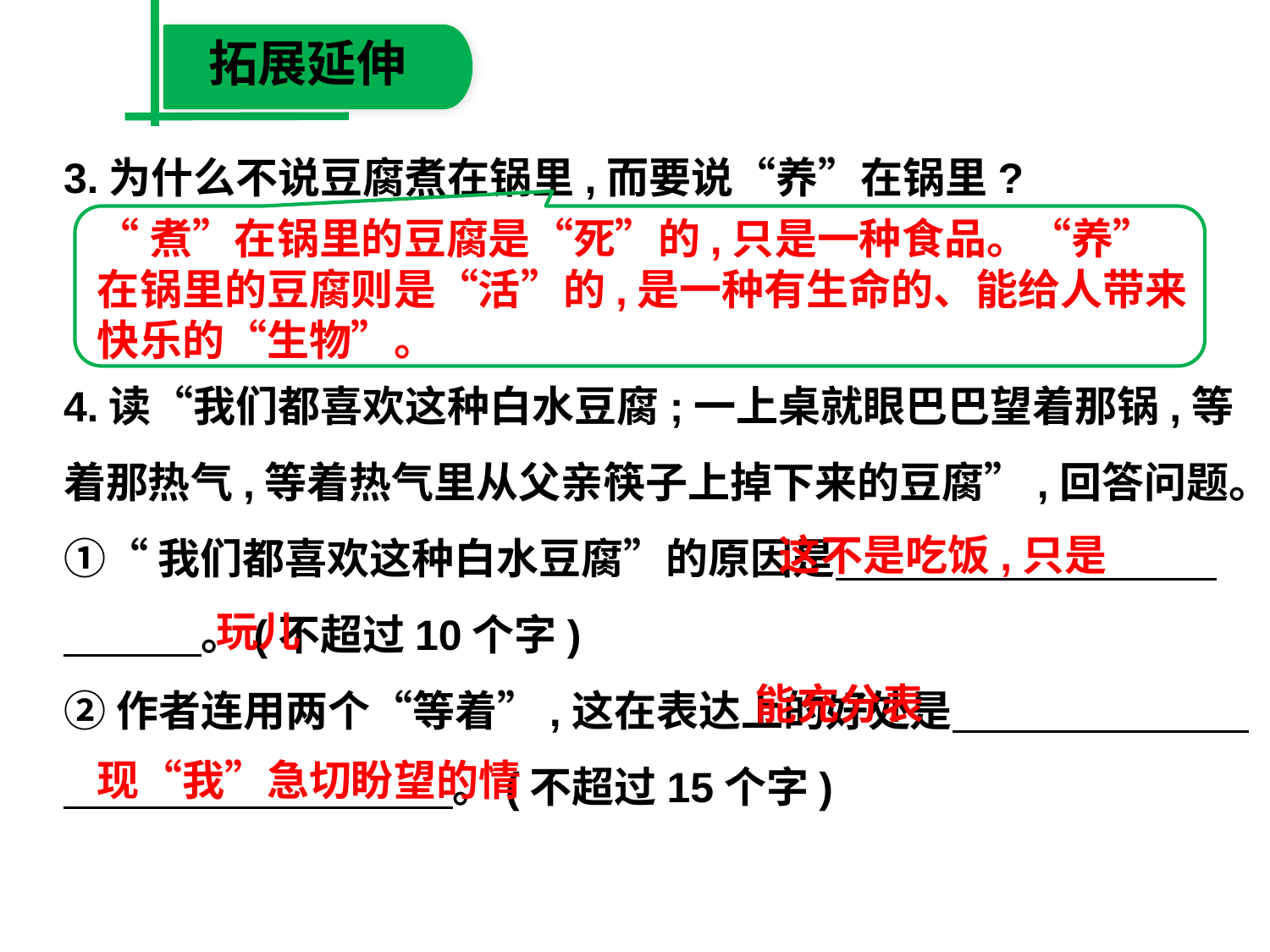

拓展延伸
3.为什么不说豆腐煮在锅里,而要说“养”在锅里?

4.读“我们都喜欢这种白水豆腐;一上桌就眼巴巴望着那锅,等
着那热气,等着热气里从父亲筷子上掉下来的豆腐”,回答问题。
①“我们都喜欢这种白水豆腐”的原因是
　          。(不超过10个字)
②作者连用两个“等着”,这在表达上的好处是
　　                                。(不超过15个字)

“煮”在锅里的豆腐是“死”的,只是一种食品。“养”在锅里的豆腐则是“活”的,是一种有生命的、能给人带来快乐的“生物”。
                                                          这不是吃饭,只是
玩儿

                                                                    能充分表
现“我”急切盼望的情